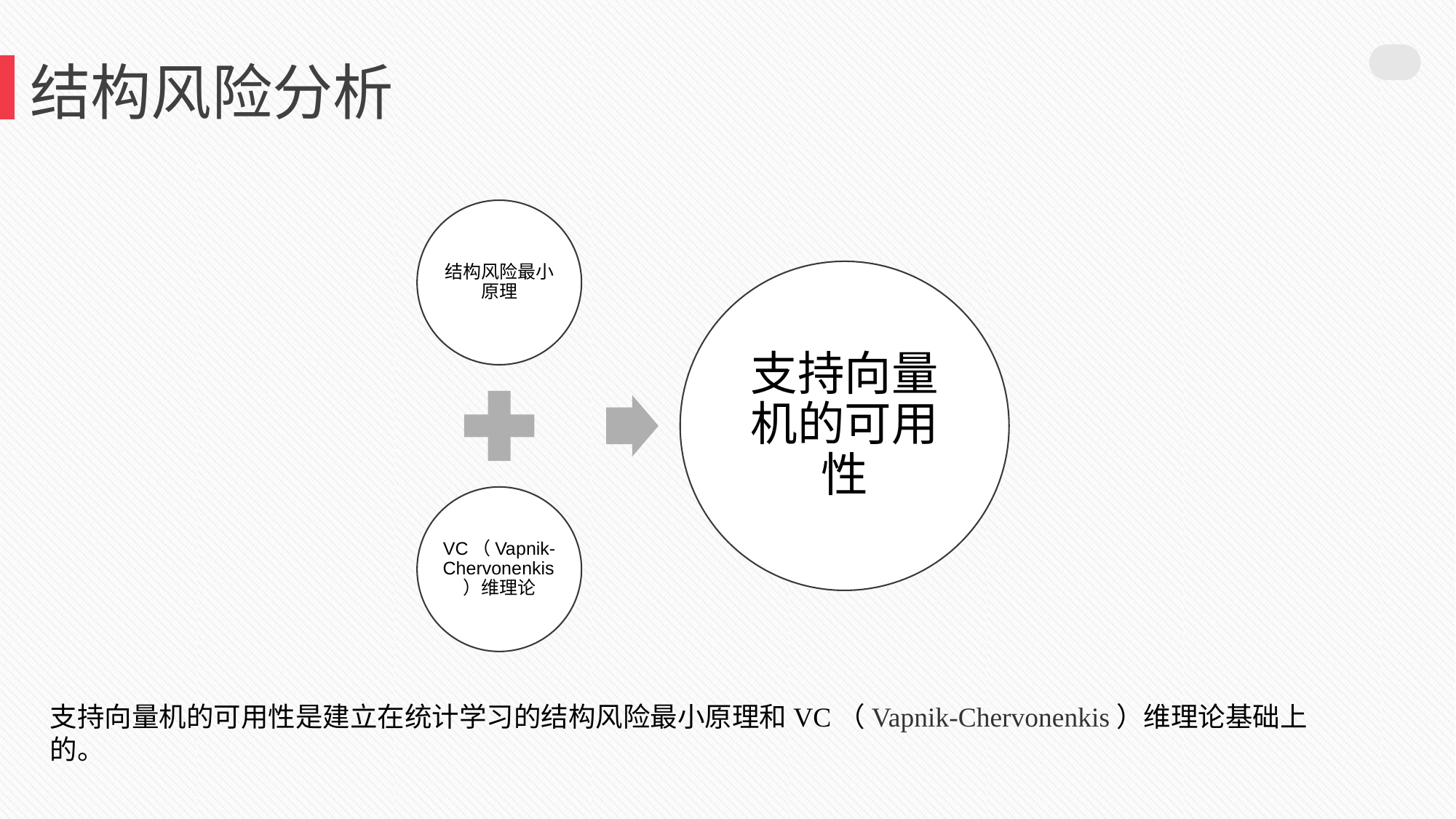

结构风险分析
结构风险最小原理

VC（Vapnik-Chervonenkis）维理论

支持向量机的可用性
支持向量机的可用性是建立在统计学习的结构风险最小原理和VC（Vapnik-Chervonenkis）维理论基础上的。